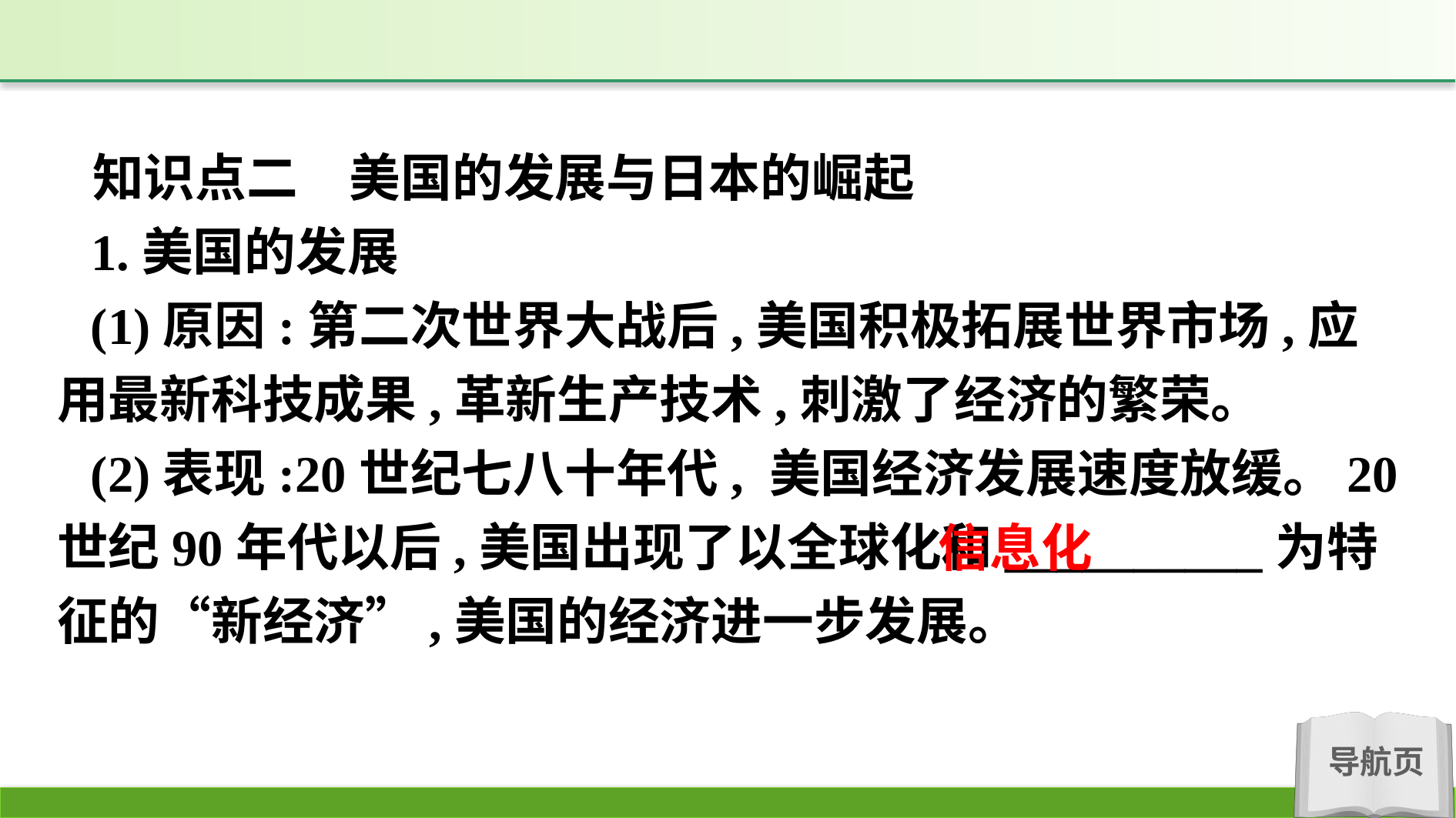

知识点二　美国的发展与日本的崛起
1.美国的发展
(1)原因:第二次世界大战后,美国积极拓展世界市场,应用最新科技成果,革新生产技术,刺激了经济的繁荣。
(2)表现:20世纪七八十年代, 美国经济发展速度放缓。20世纪90年代以后,美国出现了以全球化和__________为特征的“新经济”,美国的经济进一步发展。
信息化